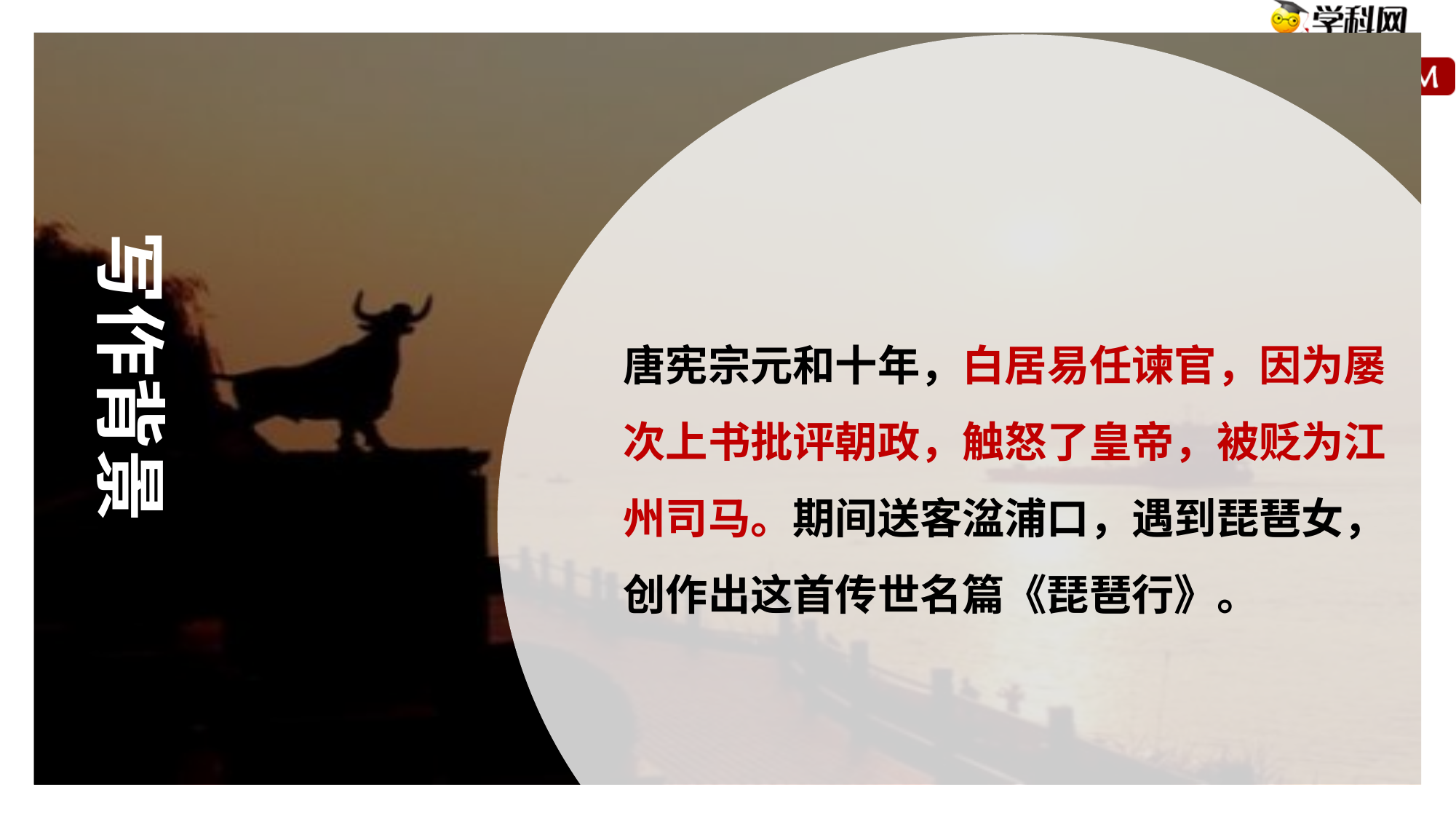

写作背景

唐宪宗元和十年，白居易任谏官，因为屡次上书批评朝政，触怒了皇帝，被贬为江州司马。期间送客湓浦口，遇到琵琶女，创作出这首传世名篇《琵琶行》。